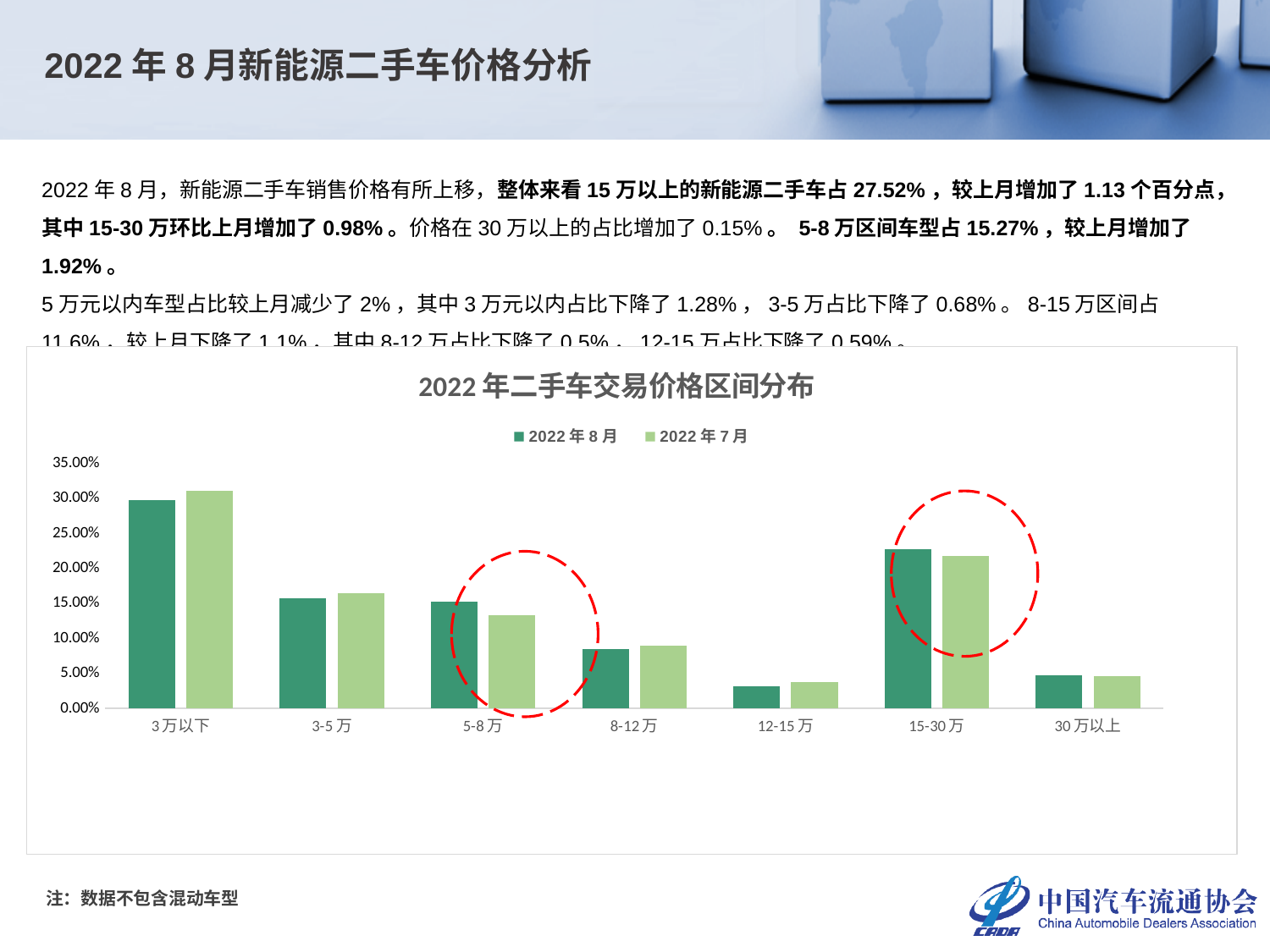

2022年8月新能源二手车价格分析
2022年8月，新能源二手车销售价格有所上移，整体来看15万以上的新能源二手车占27.52%，较上月增加了1.13个百分点，其中15-30万环比上月增加了0.98%。价格在30万以上的占比增加了0.15%。 5-8万区间车型占15.27%，较上月增加了1.92%。
5万元以内车型占比较上月减少了2%，其中3万元以内占比下降了1.28%，3-5万占比下降了0.68%。8-15万区间占11.6%，较上月下降了1.1%，其中8-12万占比下降了0.5%，12-15万占比下降了0.59%。

### Chart: 2022年二手车交易价格区间分布

| Category | 2022年8月 | 2022年7月 |
|---|---|---|
| 3万以下 | 0.2978299026647519 | 0.31063829787234043 |
| 3-5万 | 0.15781075474708792 | 0.16461780929866035 |
| 5-8万 | 0.1527046433700335 | 0.1334909377462569 |
| 8-12万 | 0.08449018669219722 | 0.08944050433412136 |
| 12-15万 | 0.03199297909685655 | 0.037903861308116626 |
| 15-30万 | 0.2273815222594543 | 0.21757289204097716 |
| 30万以上 | 0.04779001116961864 | 0.046335697399527184 |

注：数据不包含混动车型